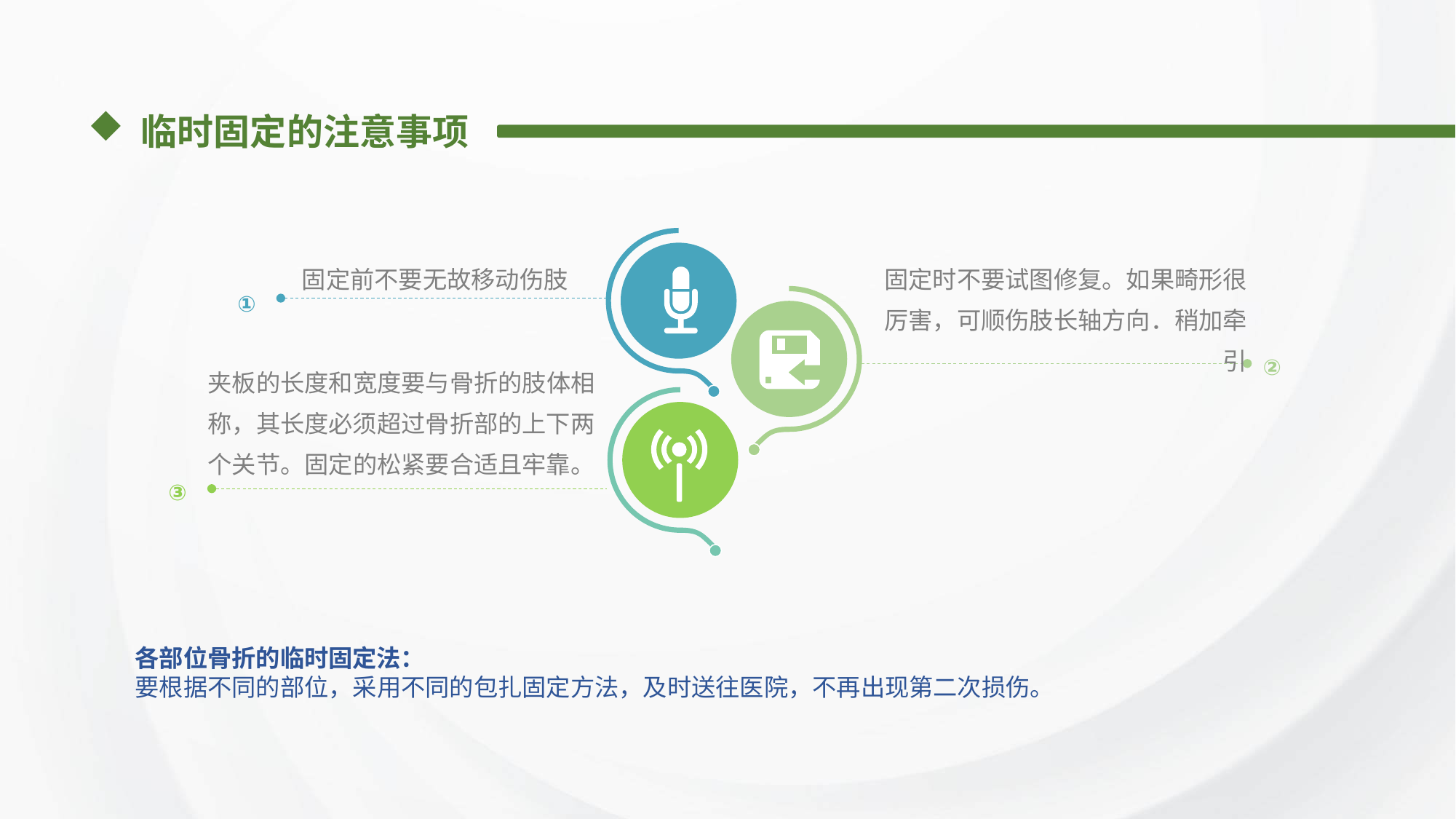

临时固定的注意事项

固定前不要无故移动伤肢

①

固定时不要试图修复。如果畸形很厉害，可顺伤肢长轴方向．稍加牵引

②

夹板的长度和宽度要与骨折的肢体相称，其长度必须超过骨折部的上下两个关节。固定的松紧要合适且牢靠。

③

各部位骨折的临时固定法：
要根据不同的部位，采用不同的包扎固定方法，及时送往医院，不再出现第二次损伤。